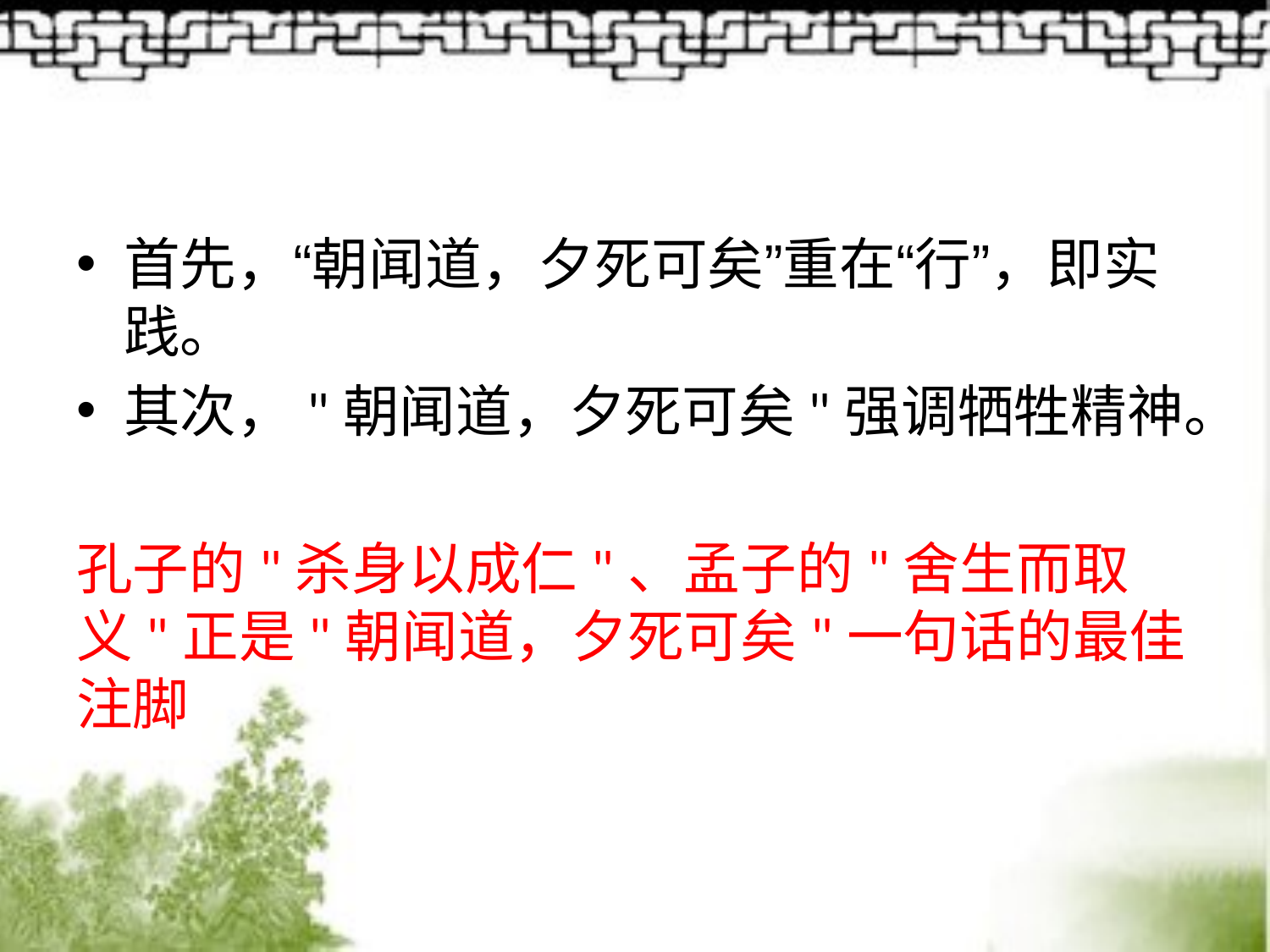

#
首先，“朝闻道，夕死可矣”重在“行”，即实践。
其次，"朝闻道，夕死可矣"强调牺牲精神。

孔子的"杀身以成仁"、孟子的"舍生而取义"正是"朝闻道，夕死可矣"一句话的最佳注脚